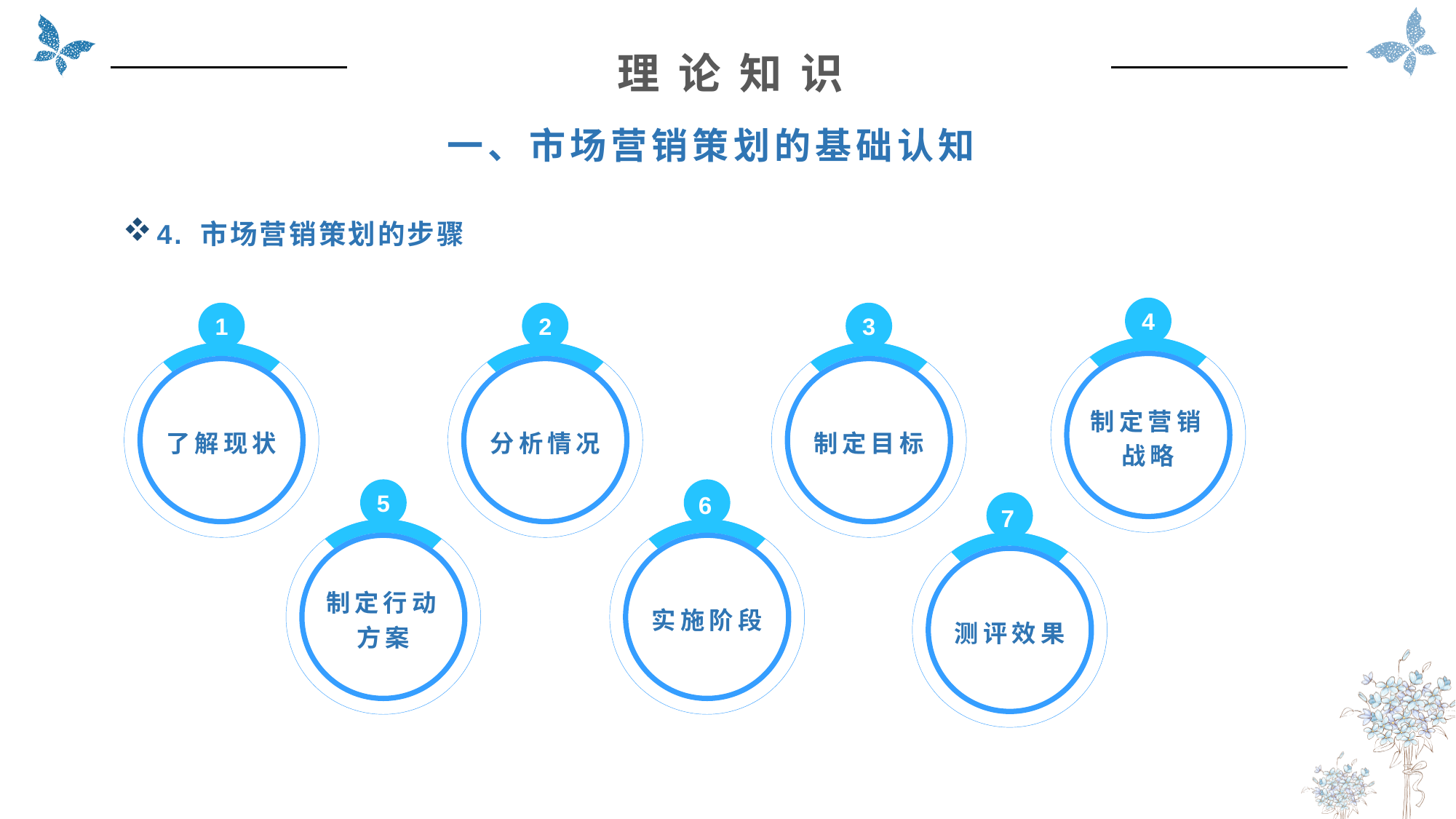

理 论 知 识
一、市场营销策划的基础认知
4. 市场营销策划的步骤

4

制定营销战略

1

了解现状

2

分析情况

3

制定目标

5

制定行动方案

6

实施阶段

7

测评效果